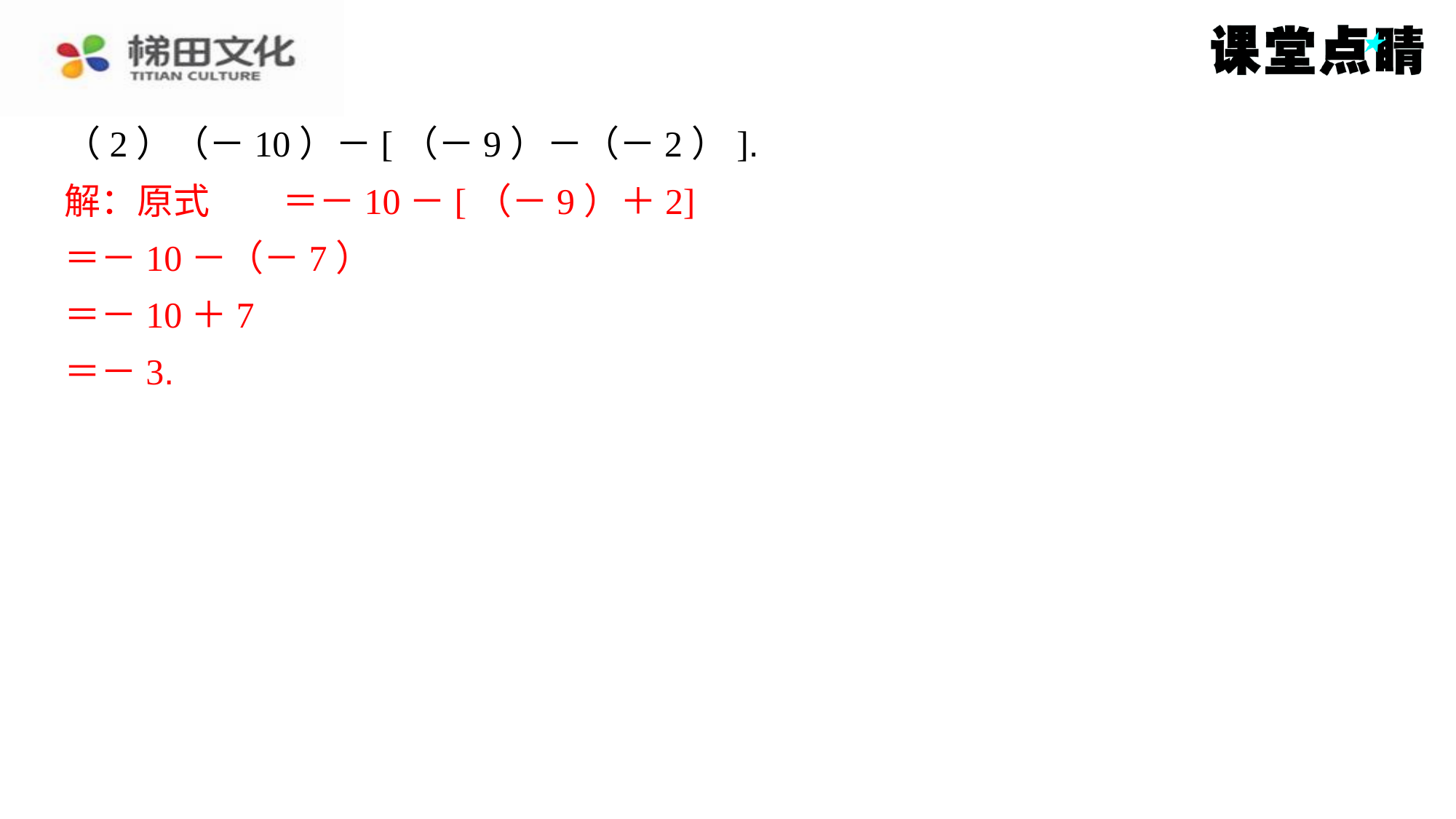

（2）（－10）－[（－9）－（－2）].
解：原式	＝－10－[（－9）＋2]
＝－10－（－7）
＝－10＋7
＝－3.
解：原式	＝－10－[（－9）＋2]
＝－10－（－7）
＝－10＋7
＝－3.